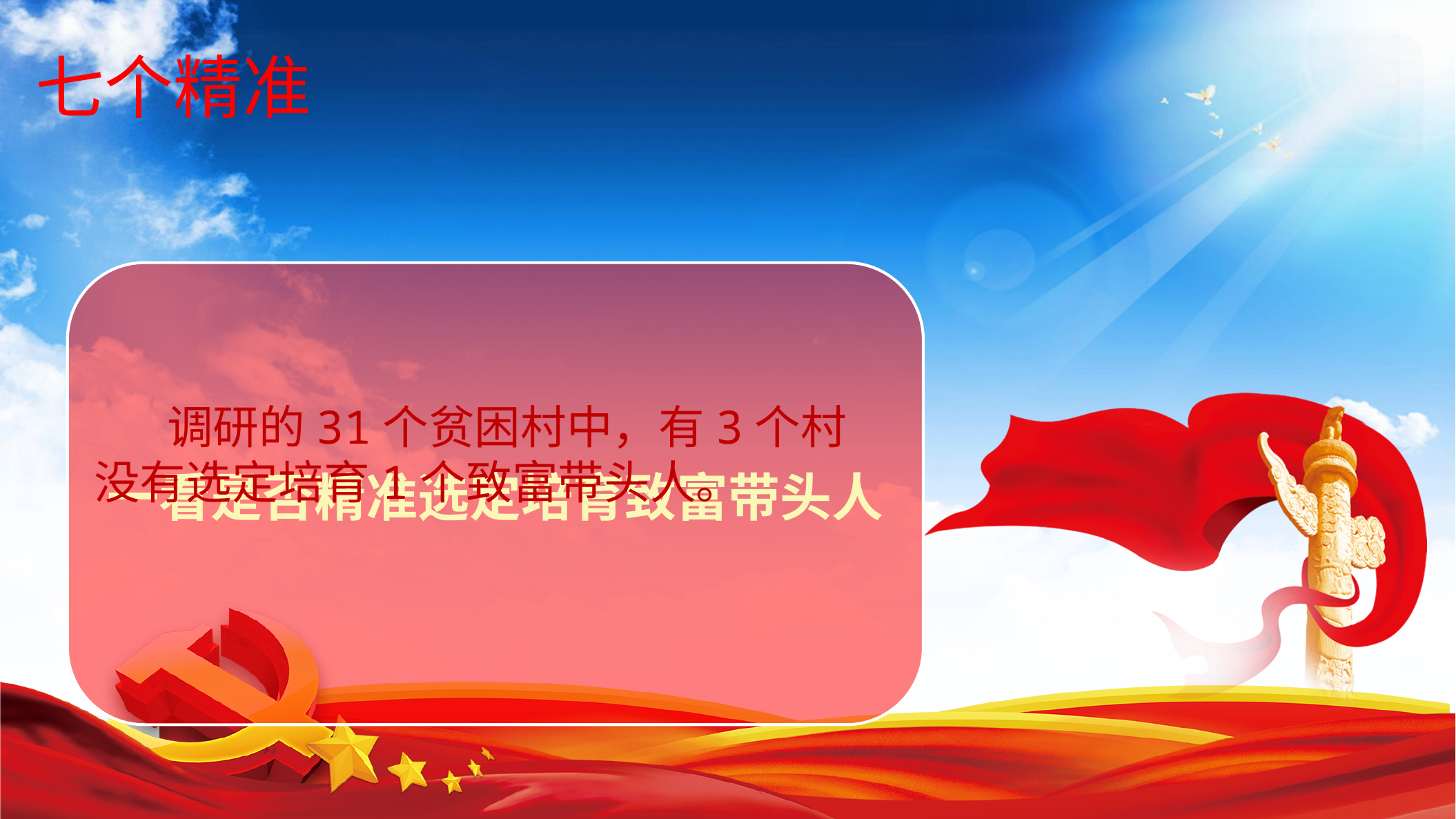

七个精准
一看是否精准选定培育致富带头人
      调研的31个贫困村中，有3个村没有选定培育1个致富带头人。